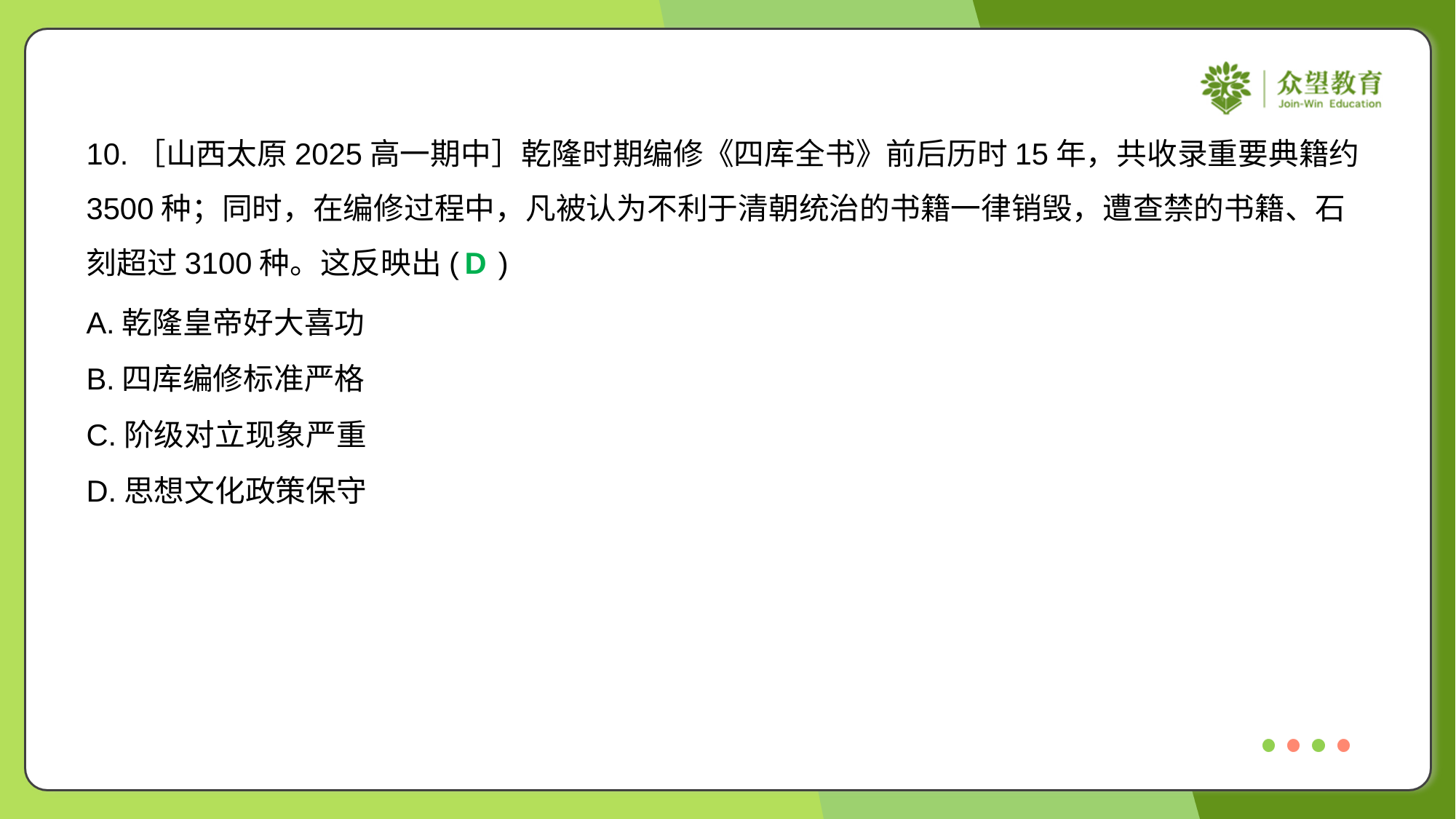

10.［山西太原2025高一期中］乾隆时期编修《四库全书》前后历时15年，共收录重要典籍约
3500种；同时，在编修过程中，凡被认为不利于清朝统治的书籍一律销毁，遭查禁的书籍、石
刻超过3100种。这反映出(     )
D
A.乾隆皇帝好大喜功
B.四库编修标准严格
C.阶级对立现象严重
D.思想文化政策保守